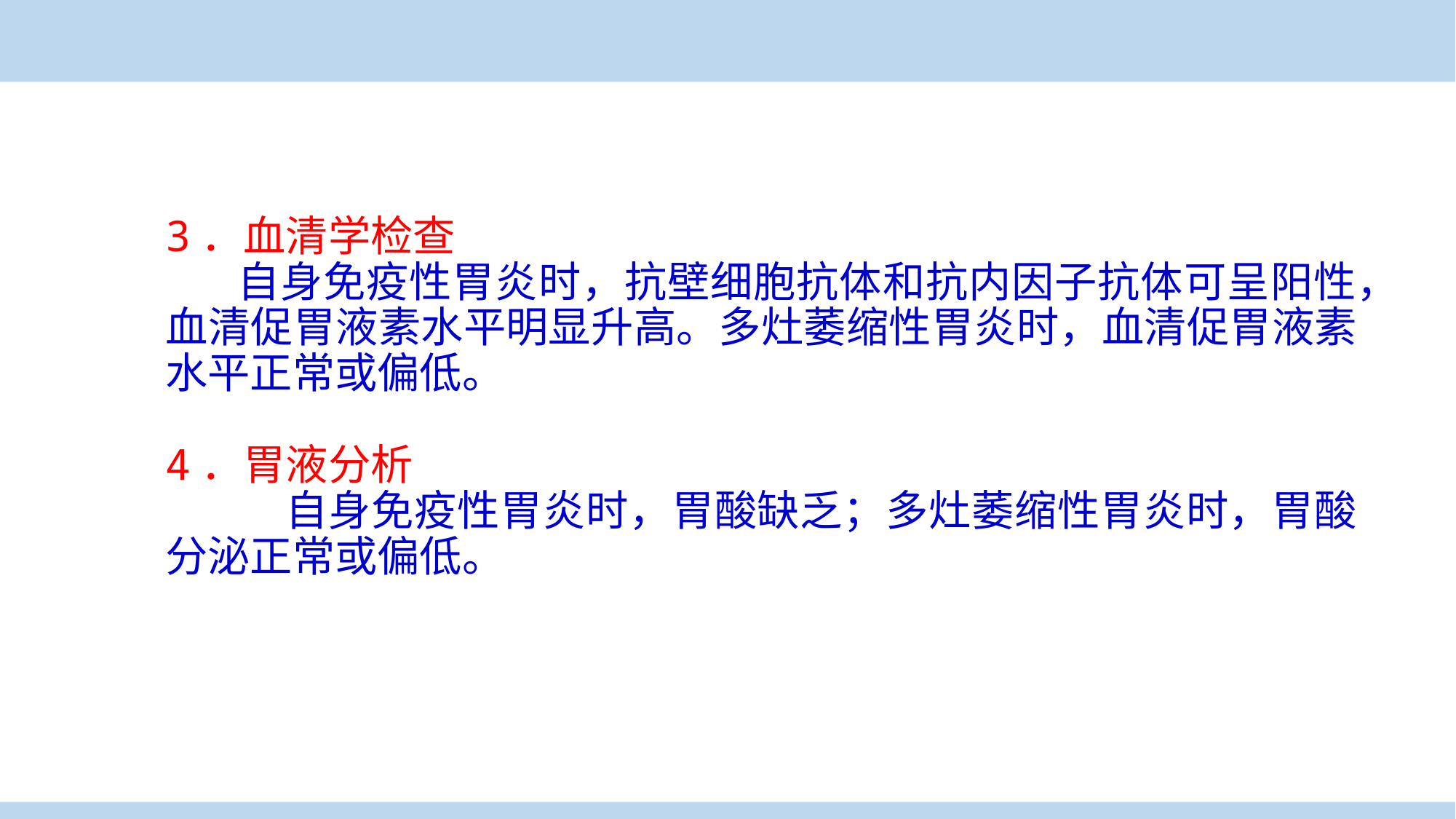

3．血清学检查
      自身免疫性胃炎时，抗壁细胞抗体和抗内因子抗体可呈阳性，血清促胃液素水平明显升高。多灶萎缩性胃炎时，血清促胃液素水平正常或偏低。

4．胃液分析
           自身免疫性胃炎时，胃酸缺乏；多灶萎缩性胃炎时，胃酸分泌正常或偏低。